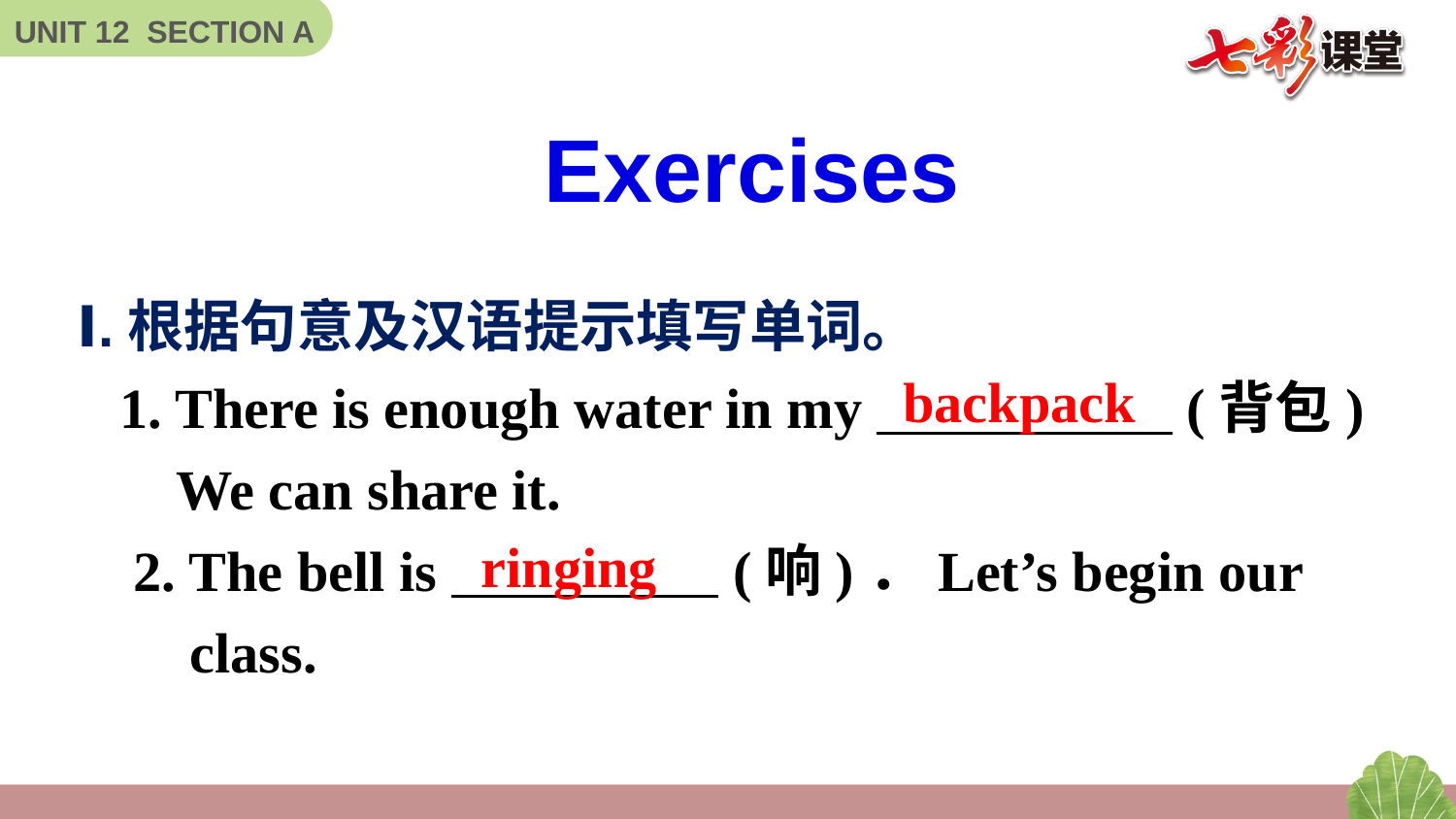

Exercises
Ⅰ.根据句意及汉语提示填写单词。
   1. There is enough water in my                       (背包)
       We can share it.
    2. The bell is                     (响)．Let’s begin our
        class.
backpack
 ringing